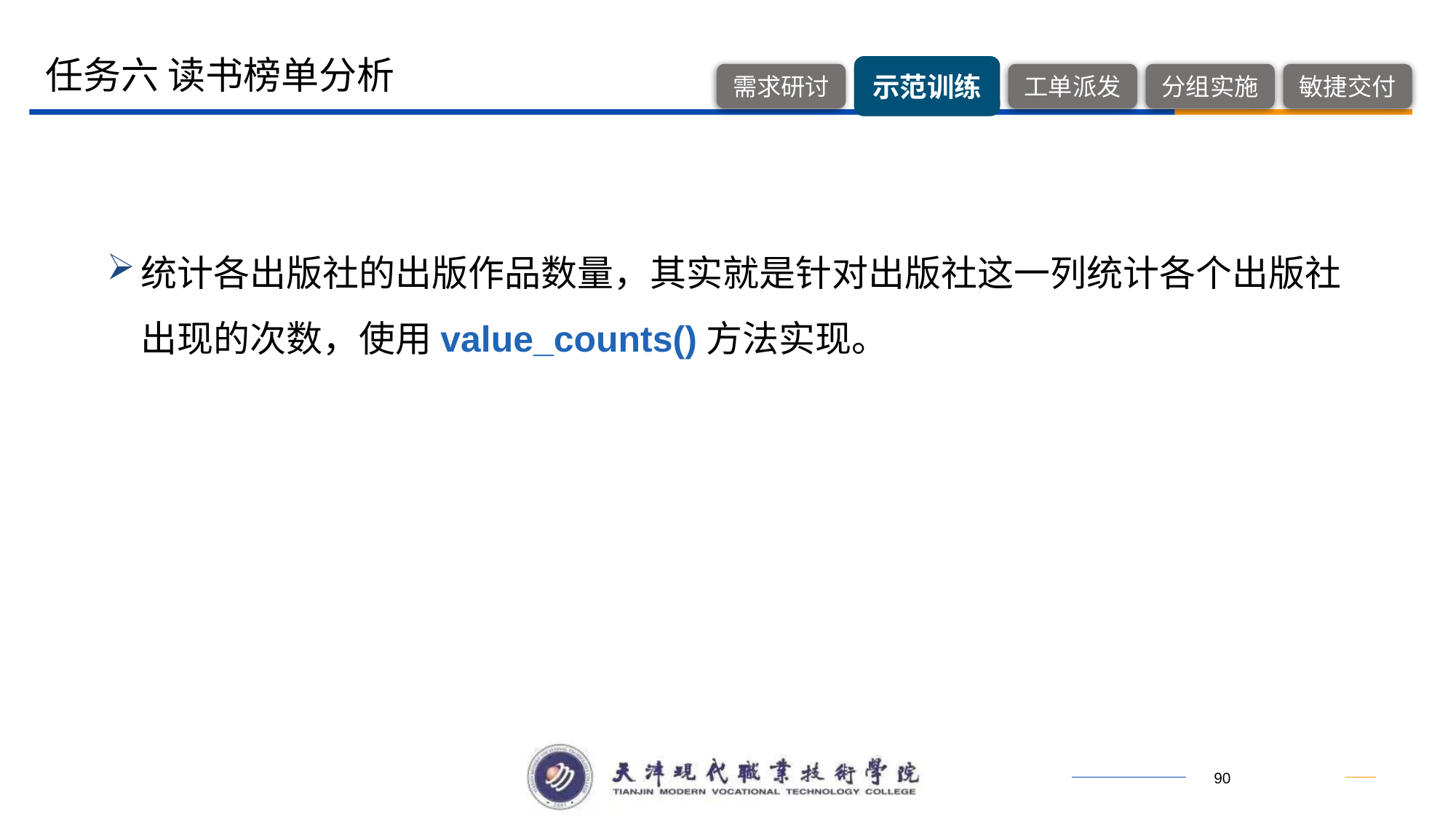

任务六 读书榜单分析

统计各出版社的出版作品数量，其实就是针对出版社这一列统计各个出版社出现的次数，使用value_counts()方法实现。